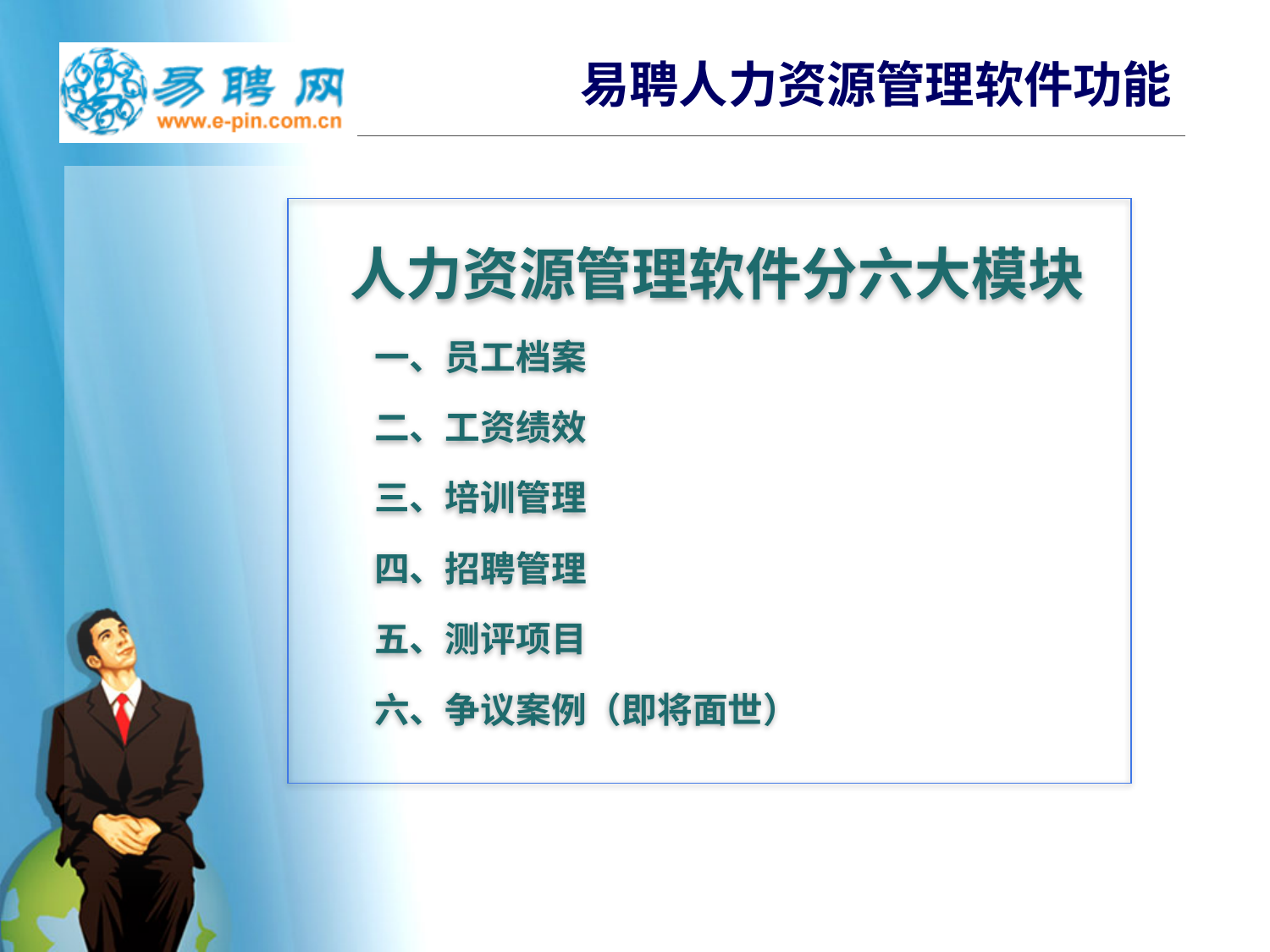

# 易聘人力资源管理软件功能
人力资源管理软件分六大模块
  一、员工档案
  二、工资绩效
  三、培训管理
  四、招聘管理
  五、测评项目
  六、争议案例（即将面世）